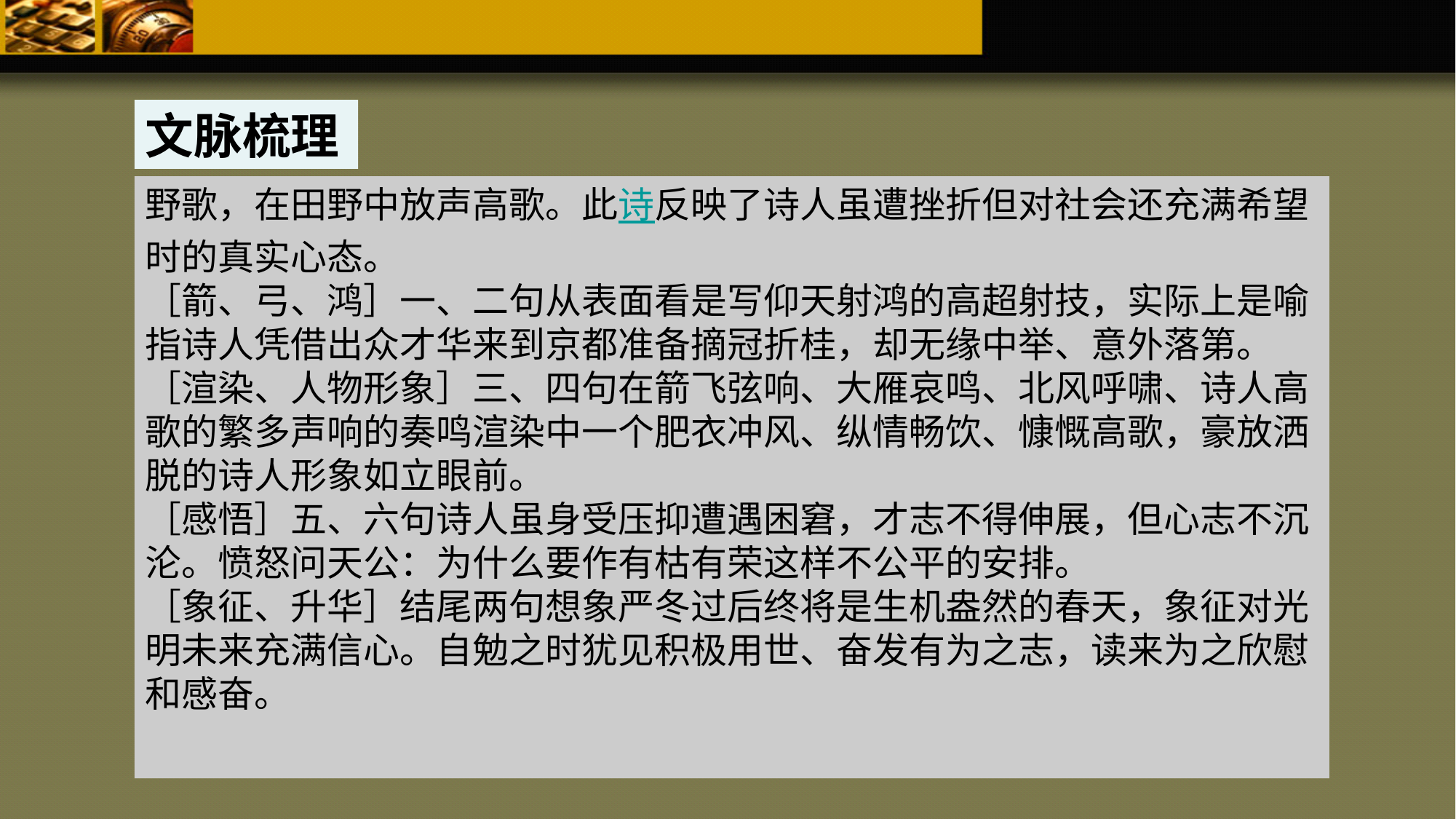

文脉梳理
野歌，在田野中放声高歌。此诗反映了诗人虽遭挫折但对社会还充满希望时的真实心态。
［箭、弓、鸿］一、二句从表面看是写仰天射鸿的高超射技，实际上是喻指诗人凭借出众才华来到京都准备摘冠折桂，却无缘中举、意外落第。
［渲染、人物形象］三、四句在箭飞弦响、大雁哀鸣、北风呼啸、诗人高歌的繁多声响的奏鸣渲染中一个肥衣冲风、纵情畅饮、慷慨高歌，豪放洒脱的诗人形象如立眼前。
［感悟］五、六句诗人虽身受压抑遭遇困窘，才志不得伸展，但心志不沉沦。愤怒问天公：为什么要作有枯有荣这样不公平的安排。
［象征、升华］结尾两句想象严冬过后终将是生机盎然的春天，象征对光明未来充满信心。自勉之时犹见积极用世、奋发有为之志，读来为之欣慰和感奋。

106